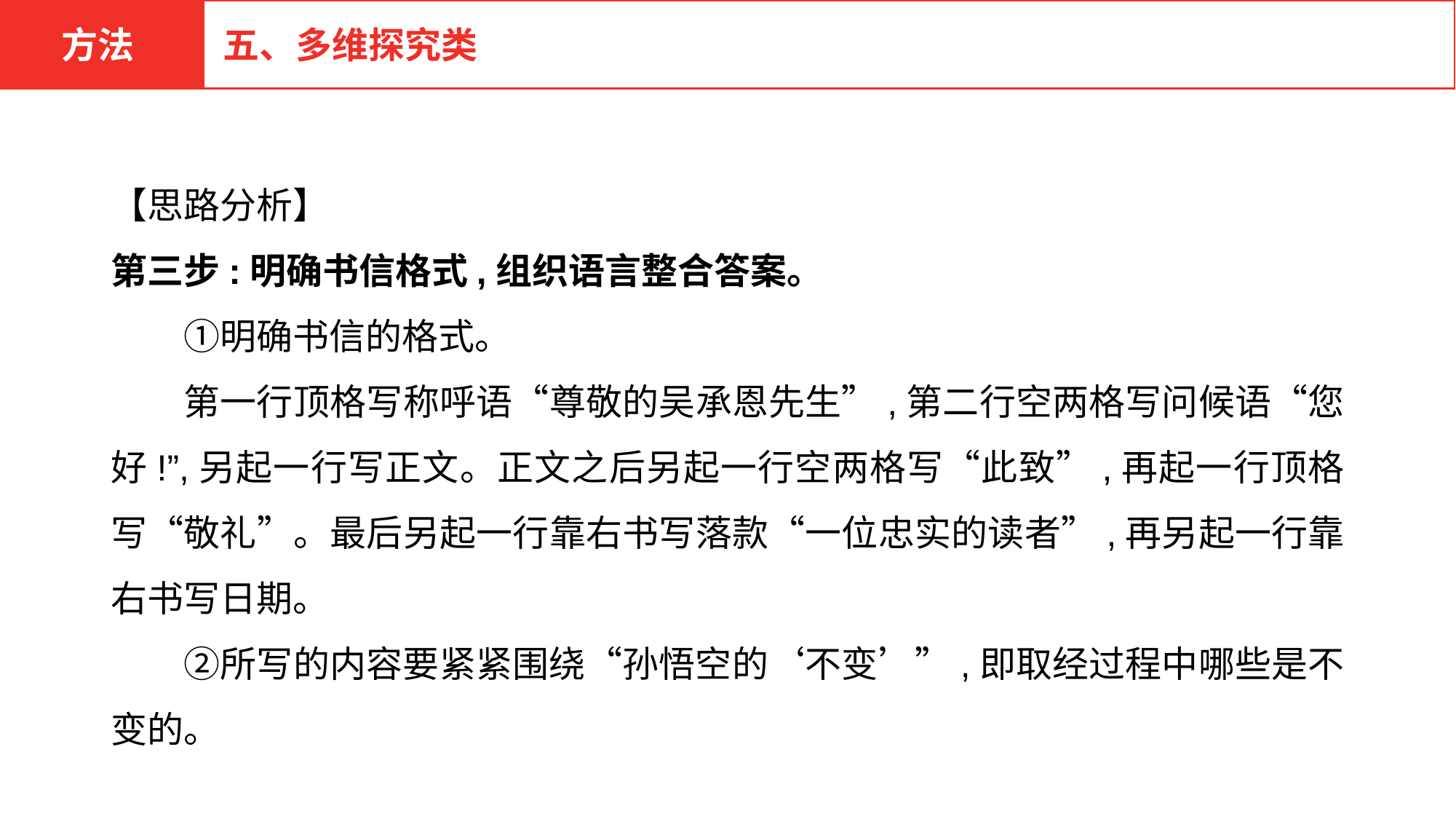

方法
五、多维探究类
【思路分析】
第三步:明确书信格式,组织语言整合答案。
　　①明确书信的格式。
　　第一行顶格写称呼语“尊敬的吴承恩先生”,第二行空两格写问候语“您好!”,另起一行写正文。正文之后另起一行空两格写“此致”,再起一行顶格写“敬礼”。最后另起一行靠右书写落款“一位忠实的读者”,再另起一行靠右书写日期。
　　②所写的内容要紧紧围绕“孙悟空的‘不变’”,即取经过程中哪些是不变的。